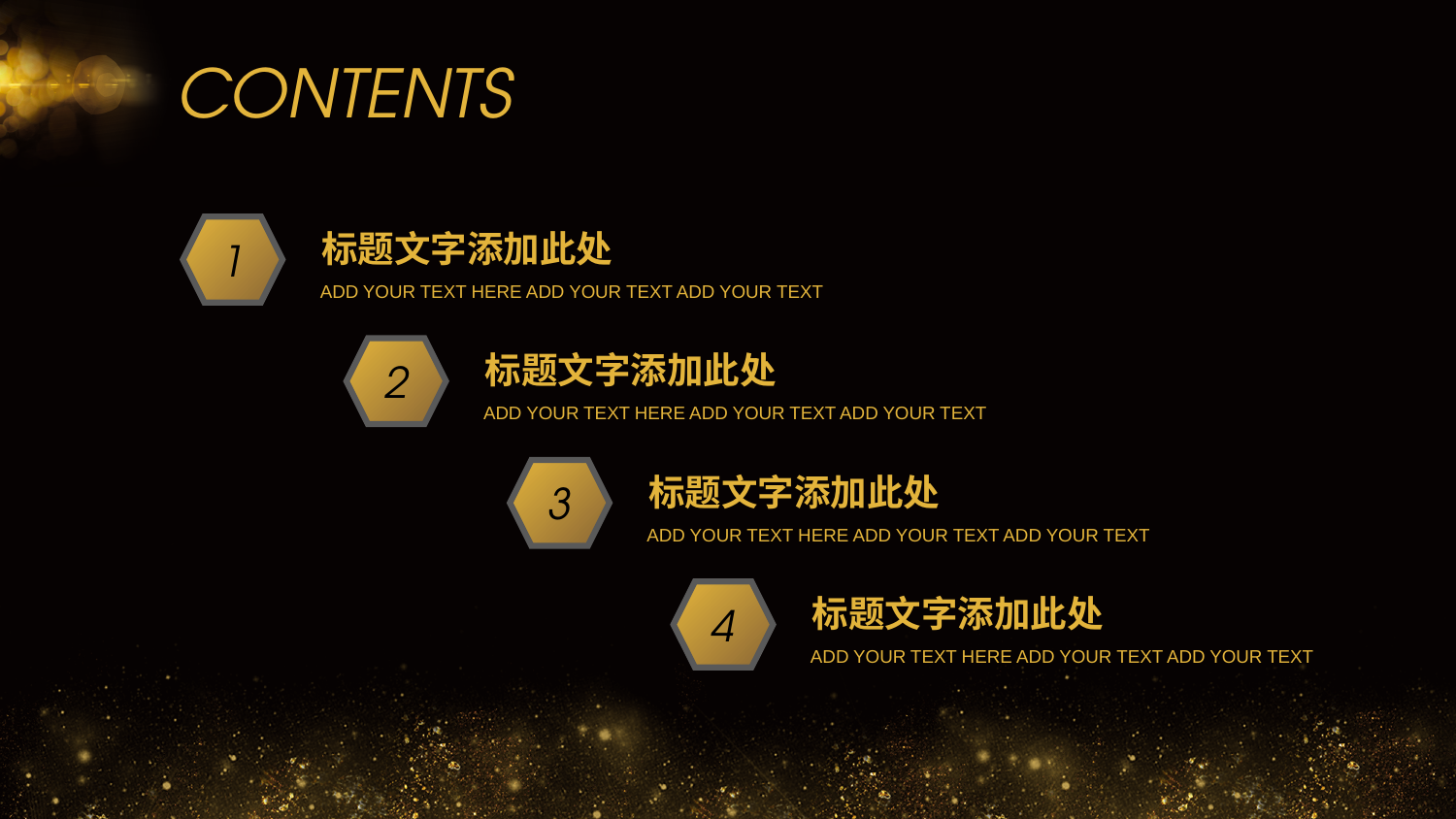

CONTENTS
1
标题文字添加此处
ADD YOUR TEXT HERE ADD YOUR TEXT ADD YOUR TEXT
2
标题文字添加此处
ADD YOUR TEXT HERE ADD YOUR TEXT ADD YOUR TEXT
3
标题文字添加此处
ADD YOUR TEXT HERE ADD YOUR TEXT ADD YOUR TEXT
4
标题文字添加此处
ADD YOUR TEXT HERE ADD YOUR TEXT ADD YOUR TEXT